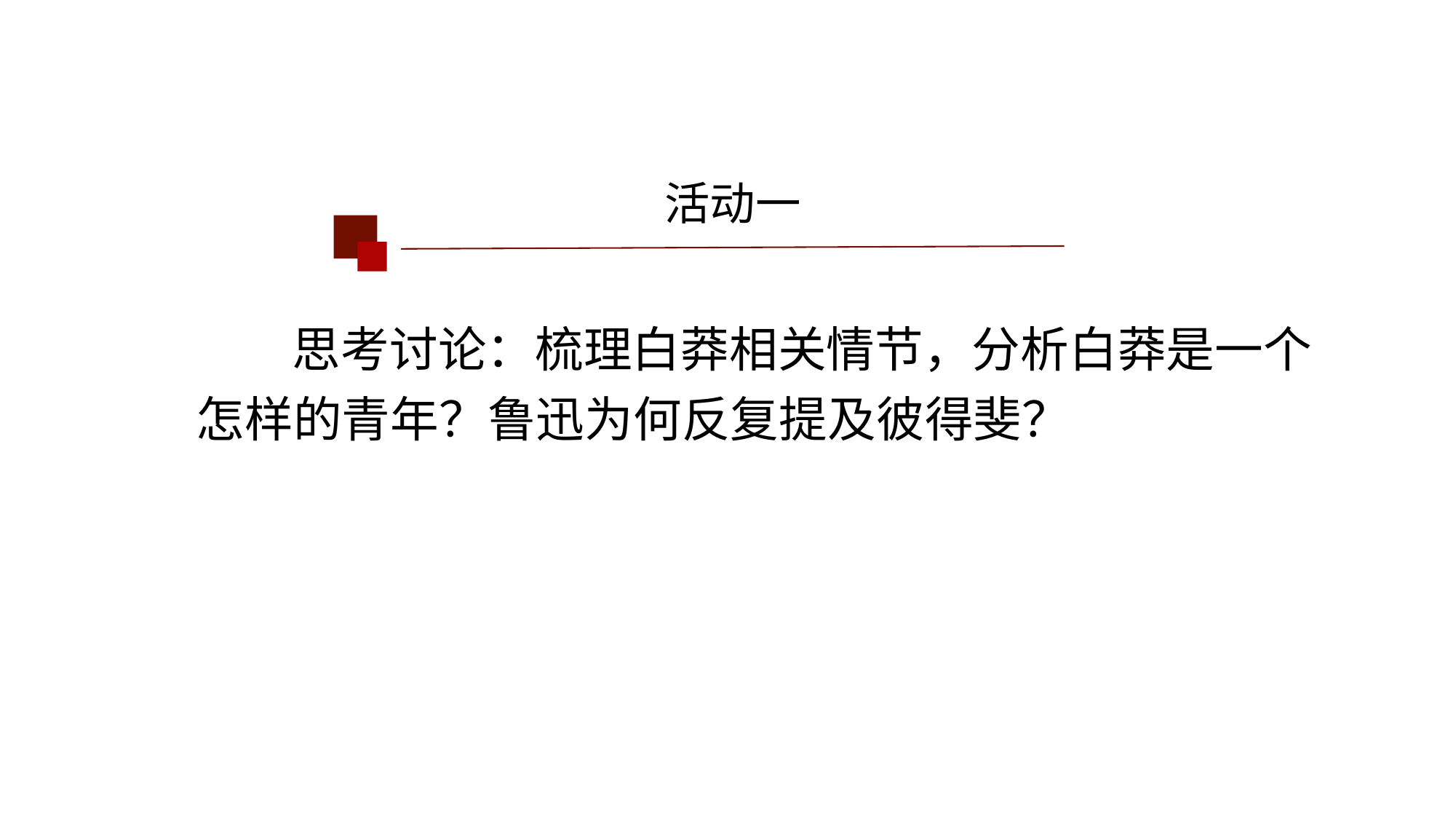

活动一

   思考讨论：梳理白莽相关情节，分析白莽是一个怎样的青年？鲁迅为何反复提及彼得斐？